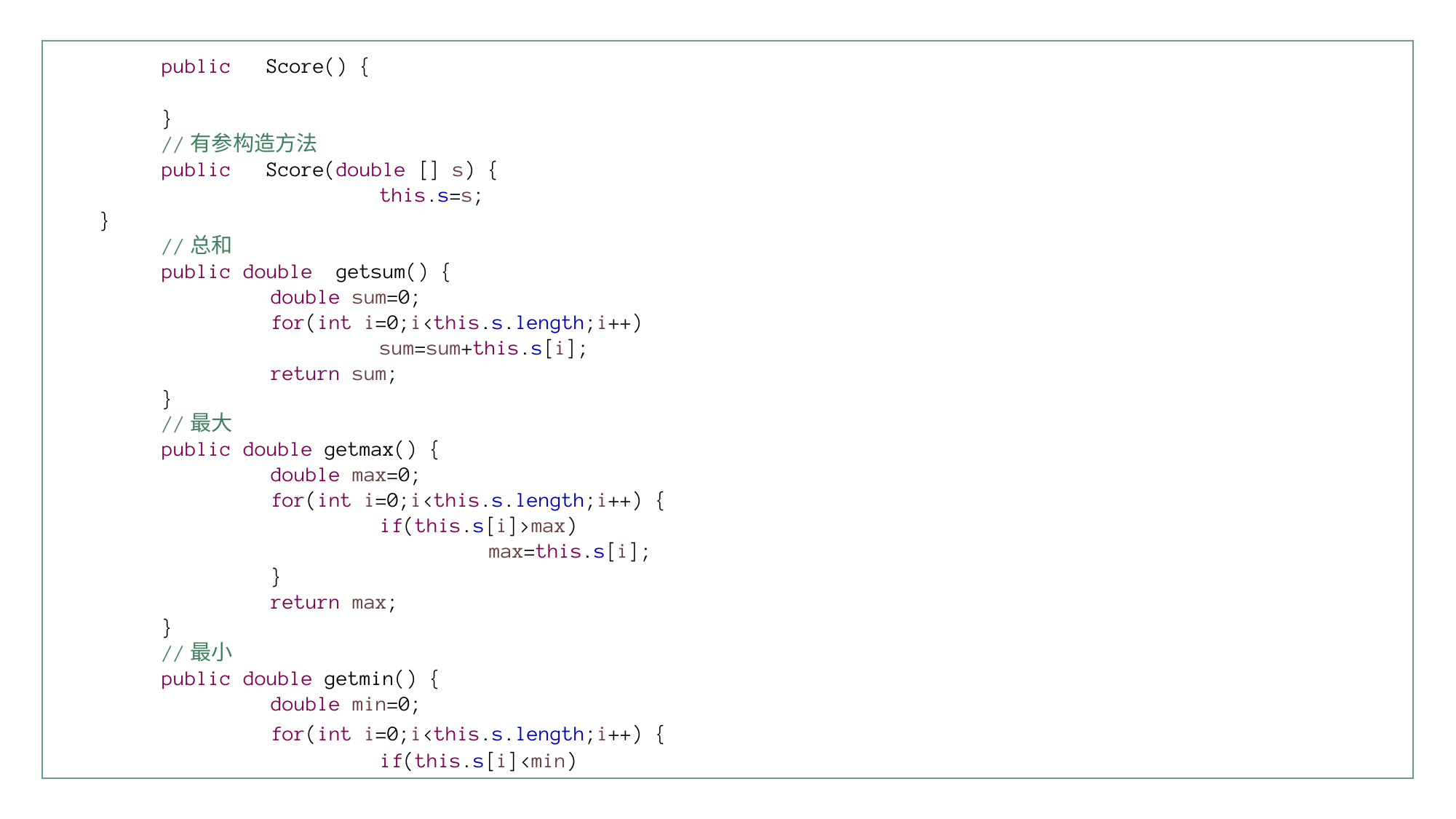

行业PPT模板http://www.XX.com/hangye/
	public   Score() {

	}
	//有参构造方法
	public   Score(double [] s) {
			this.s=s;
    }
	//总和
	public double  getsum() {
		double sum=0;
		for(int i=0;i<this.s.length;i++)
			sum=sum+this.s[i];
		return sum;
	}
	//最大
	public double getmax() {
		double max=0;
		for(int i=0;i<this.s.length;i++) {
			if(this.s[i]>max)
				max=this.s[i];
		}
		return max;
	}
	//最小
	public double getmin() {
		double min=0;

		for(int i=0;i<this.s.length;i++) {
			if(this.s[i]<min)